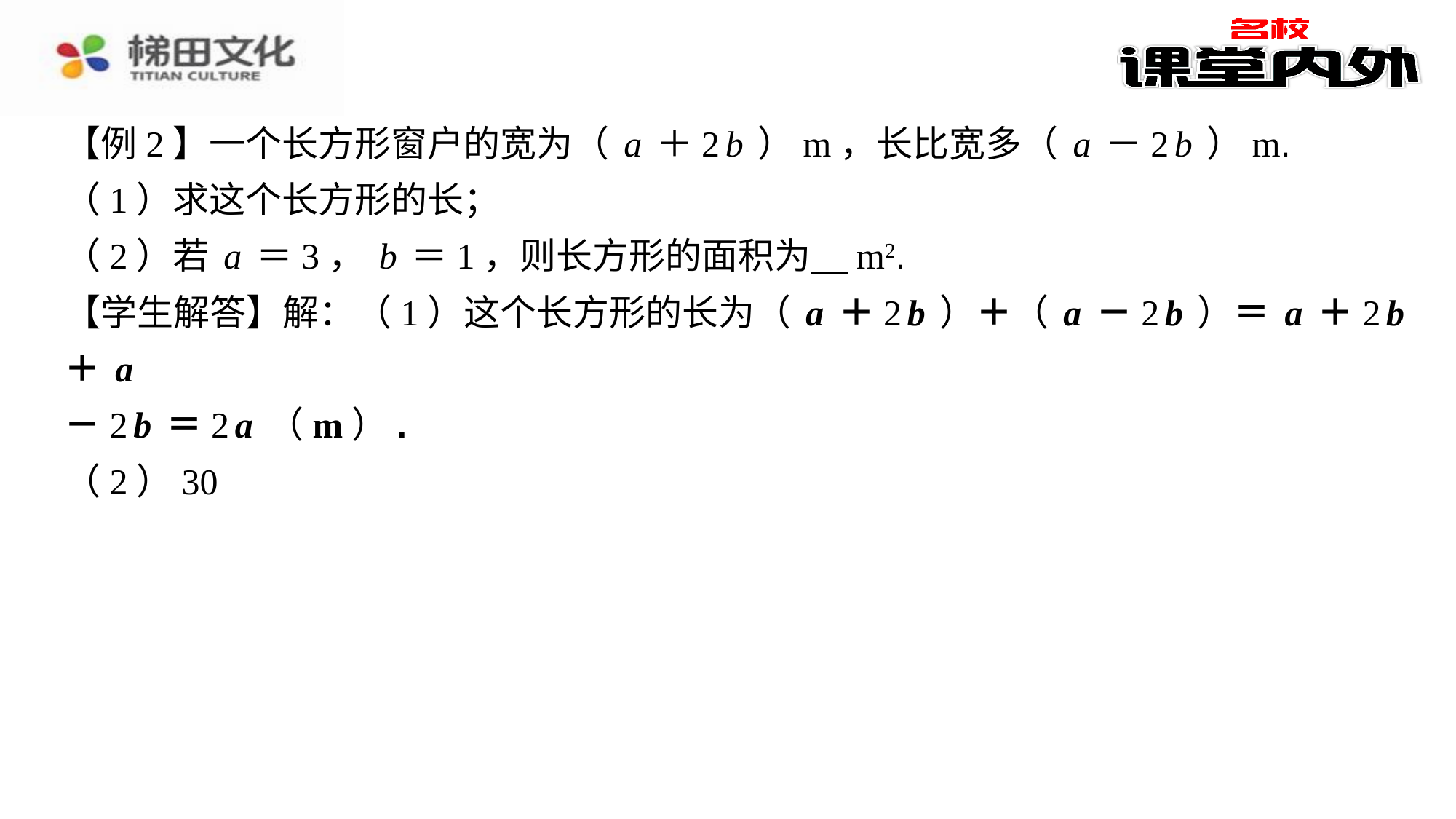

【例2】一个长方形窗户的宽为（a＋2b）m，长比宽多（a－2b）m.
（1）求这个长方形的长；
（2）若a＝3，b＝1，则长方形的面积为 　m2.
【学生解答】解：（1）这个长方形的长为（a＋2b）＋（a－2b）＝a＋2b＋a
－2b＝2a（m）.
（2）30